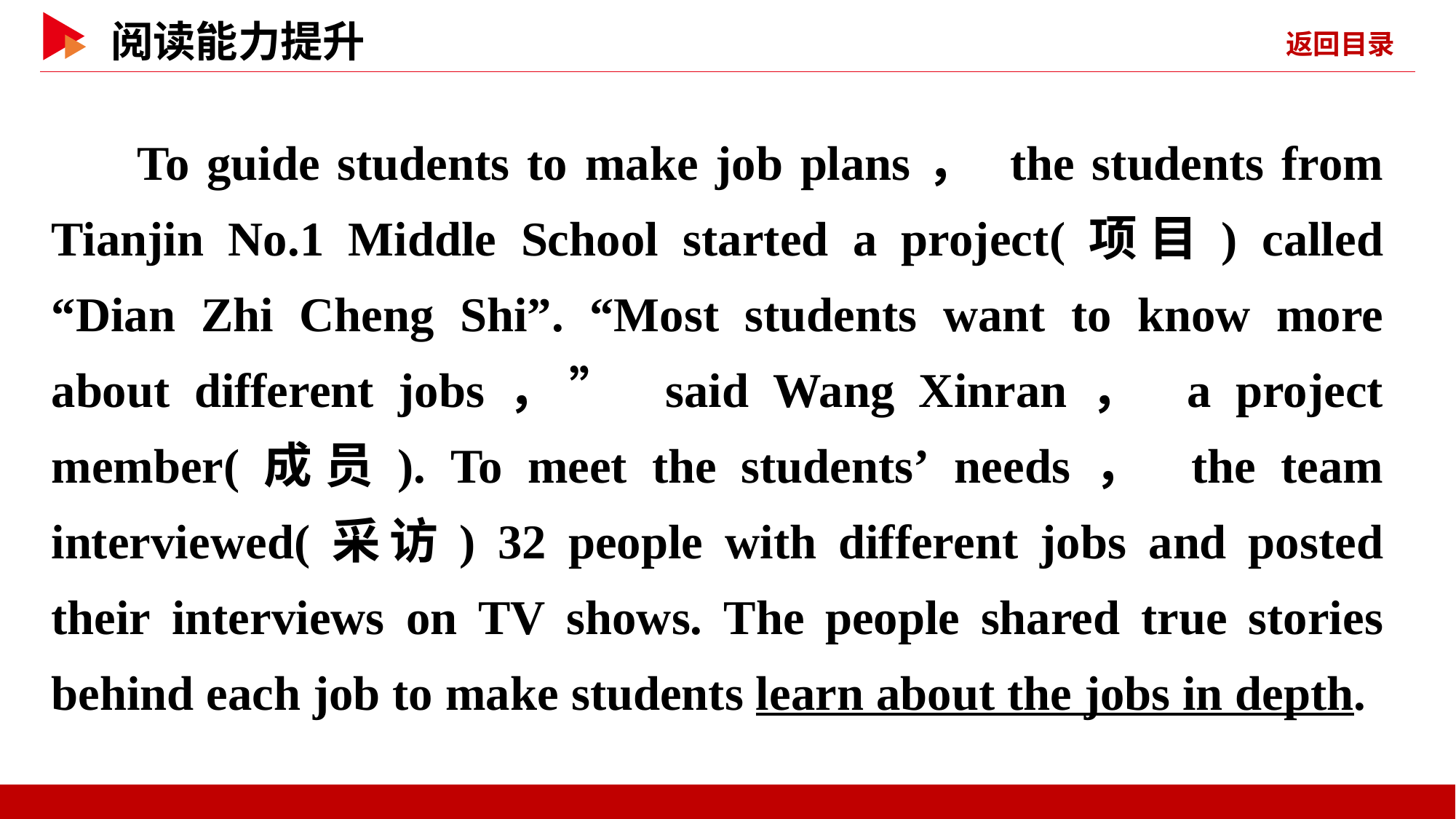

To guide students to make job plans， the students from Tianjin No.1 Middle School started a project(项目) called “Dian Zhi Cheng Shi”. “Most students want to know more about different jobs，” said Wang Xinran， a project member(成员). To meet the students’ needs， the team interviewed(采访) 32 people with different jobs and posted their interviews on TV shows. The people shared true stories behind each job to make students learn about the jobs in depth.